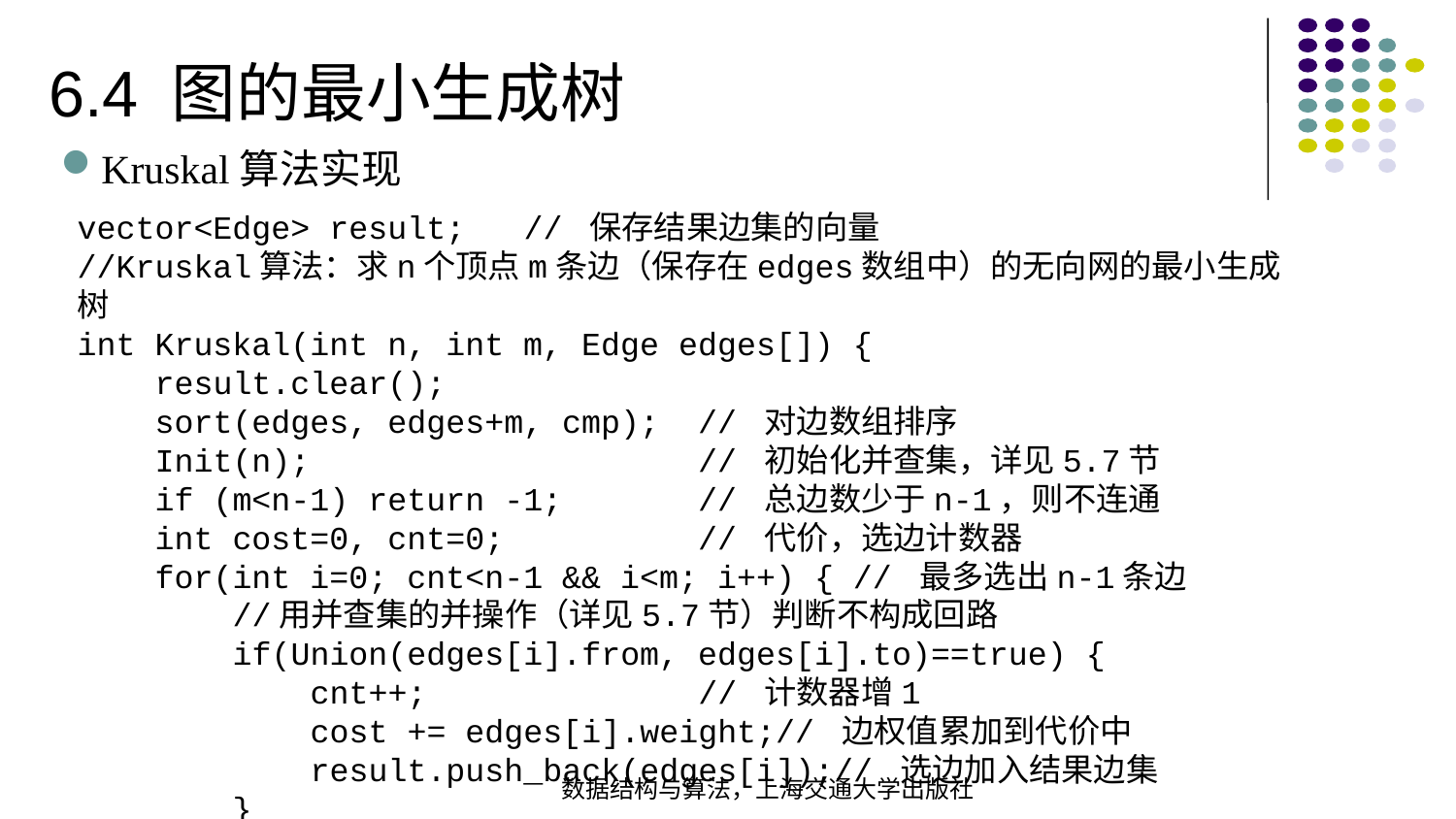

6.4 图的最小生成树
Kruskal算法实现
vector<Edge> result;   // 保存结果边集的向量//Kruskal算法：求n个顶点m条边（保存在edges数组中）的无向网的最小生成树 int Kruskal(int n, int m, Edge edges[]) {    result.clear();    sort(edges, edges+m, cmp);  // 对边数组排序     Init(n);                    // 初始化并查集，详见5.7节     if (m<n-1) return -1;       // 总边数少于n-1，则不连通     int cost=0, cnt=0;          // 代价，选边计数器     for(int i=0; cnt<n-1 && i<m; i++) { // 最多选出n-1条边        //用并查集的并操作（详见5.7节）判断不构成回路         if(Union(edges[i].from, edges[i].to)==true) {            cnt++;              // 计数器增1            cost += edges[i].weight;// 边权值累加到代价中             result.push_back(edges[i]);// 选边加入结果边集        }